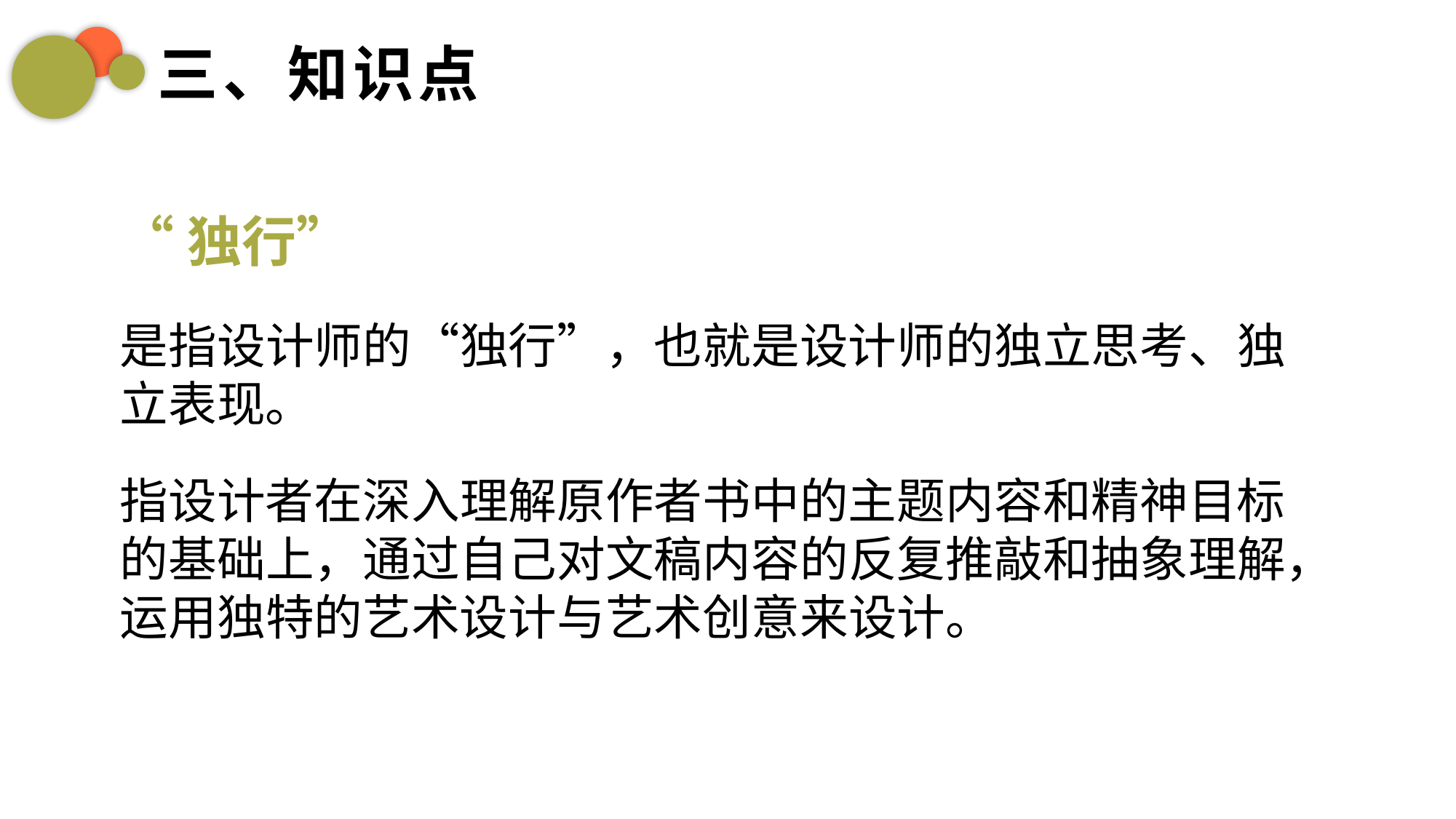

三、知识点
“独行”
是指设计师的“独行”，也就是设计师的独立思考、独立表现。
指设计者在深入理解原作者书中的主题内容和精神目标的基础上，通过自己对文稿内容的反复推敲和抽象理解，运用独特的艺术设计与艺术创意来设计。